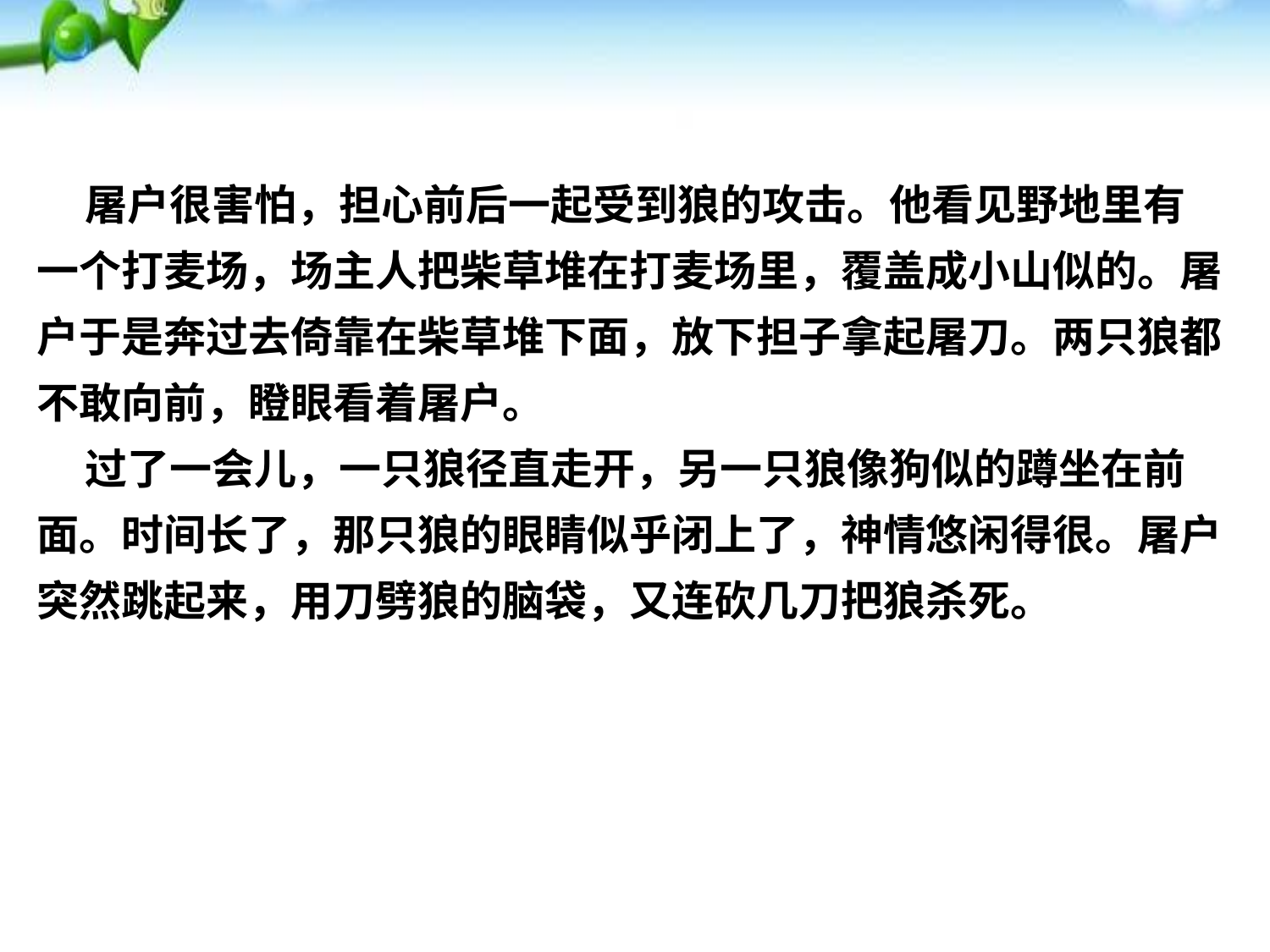

屠户很害怕，担心前后一起受到狼的攻击。他看见野地里有一个打麦场，场主人把柴草堆在打麦场里，覆盖成小山似的。屠户于是奔过去倚靠在柴草堆下面，放下担子拿起屠刀。两只狼都不敢向前，瞪眼看着屠户。
    过了一会儿，一只狼径直走开，另一只狼像狗似的蹲坐在前面。时间长了，那只狼的眼睛似乎闭上了，神情悠闲得很。屠户突然跳起来，用刀劈狼的脑袋，又连砍几刀把狼杀死。